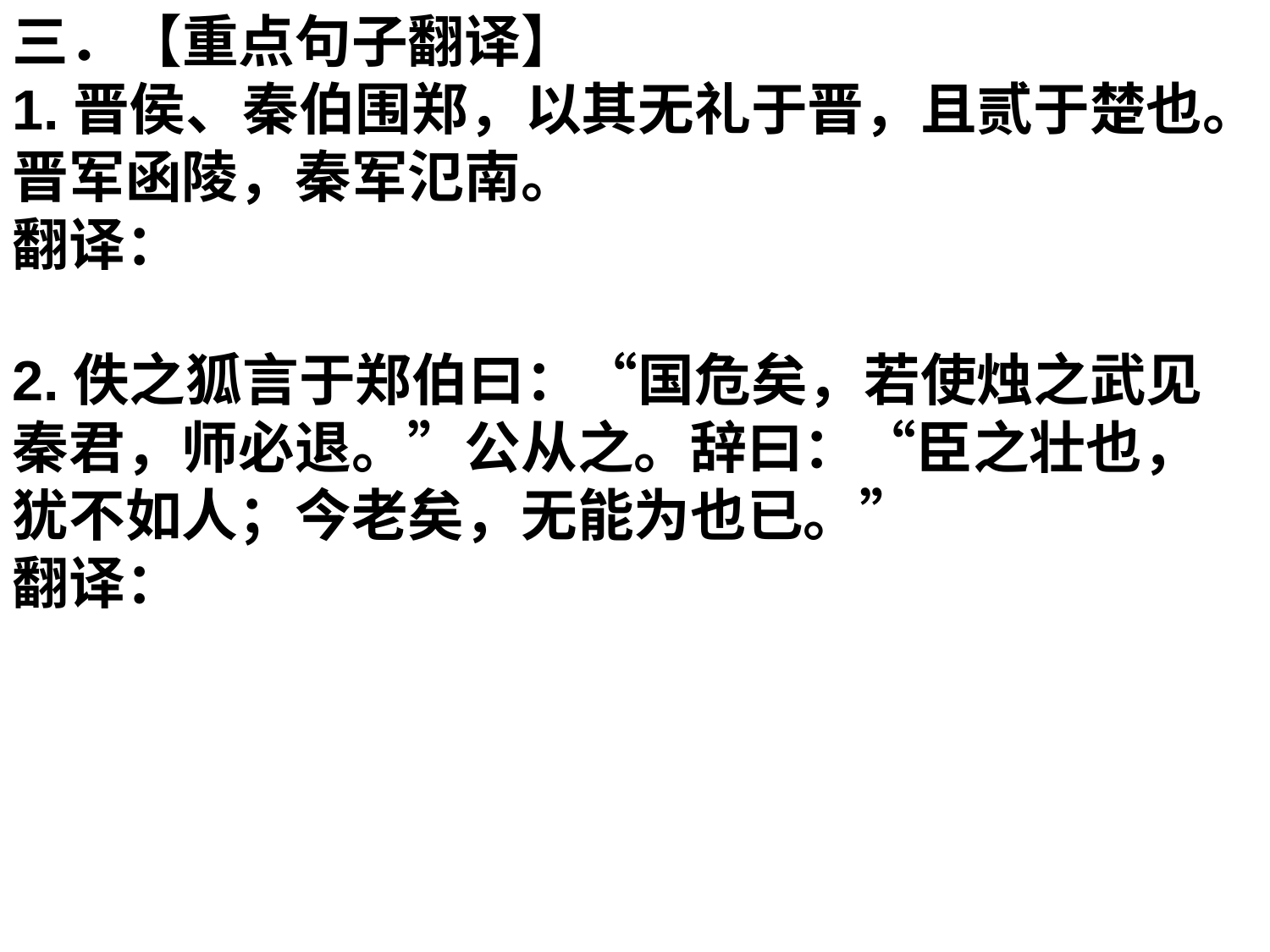

三．【重点句子翻译】
1.晋侯、秦伯围郑，以其无礼于晋，且贰于楚也。晋军函陵，秦军氾南。
翻译：

2.佚之狐言于郑伯曰：“国危矣，若使烛之武见秦君，师必退。”公从之。辞曰：“臣之壮也，犹不如人；今老矣，无能为也已。”
翻译：